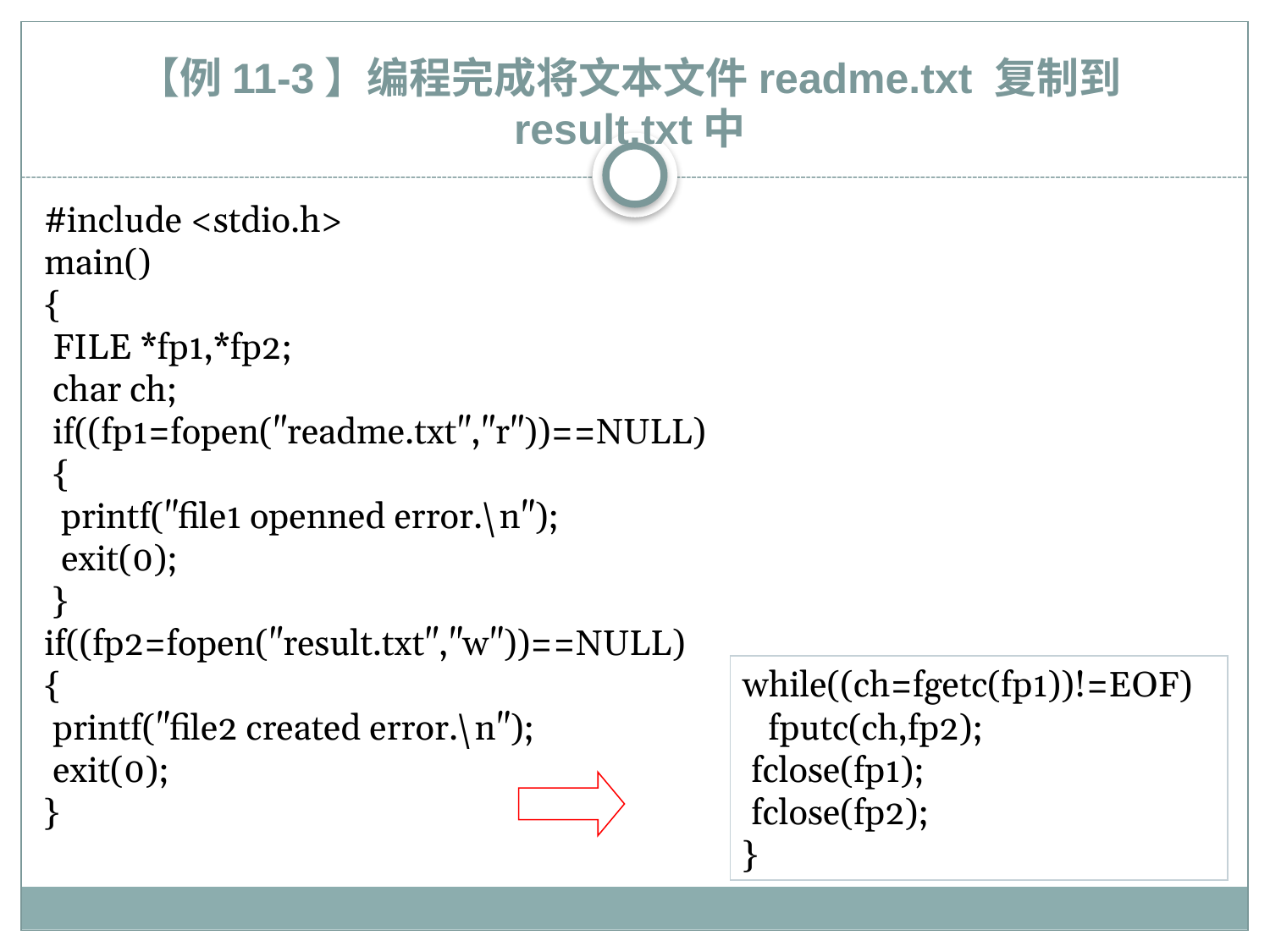

# 【例11-3】编程完成将文本文件readme.txt 复制到result.txt中
#include <stdio.h>
main()
{
 FILE *fp1,*fp2;
 char ch;
 if((fp1=fopen("readme.txt","r"))==NULL)
 {
  printf("file1 openned error.\n");
  exit(0);
 }
if((fp2=fopen("result.txt","w"))==NULL)
{
 printf("file2 created error.\n");
 exit(0);
}
while((ch=fgetc(fp1))!=EOF)
   fputc(ch,fp2);
 fclose(fp1);
 fclose(fp2);
}